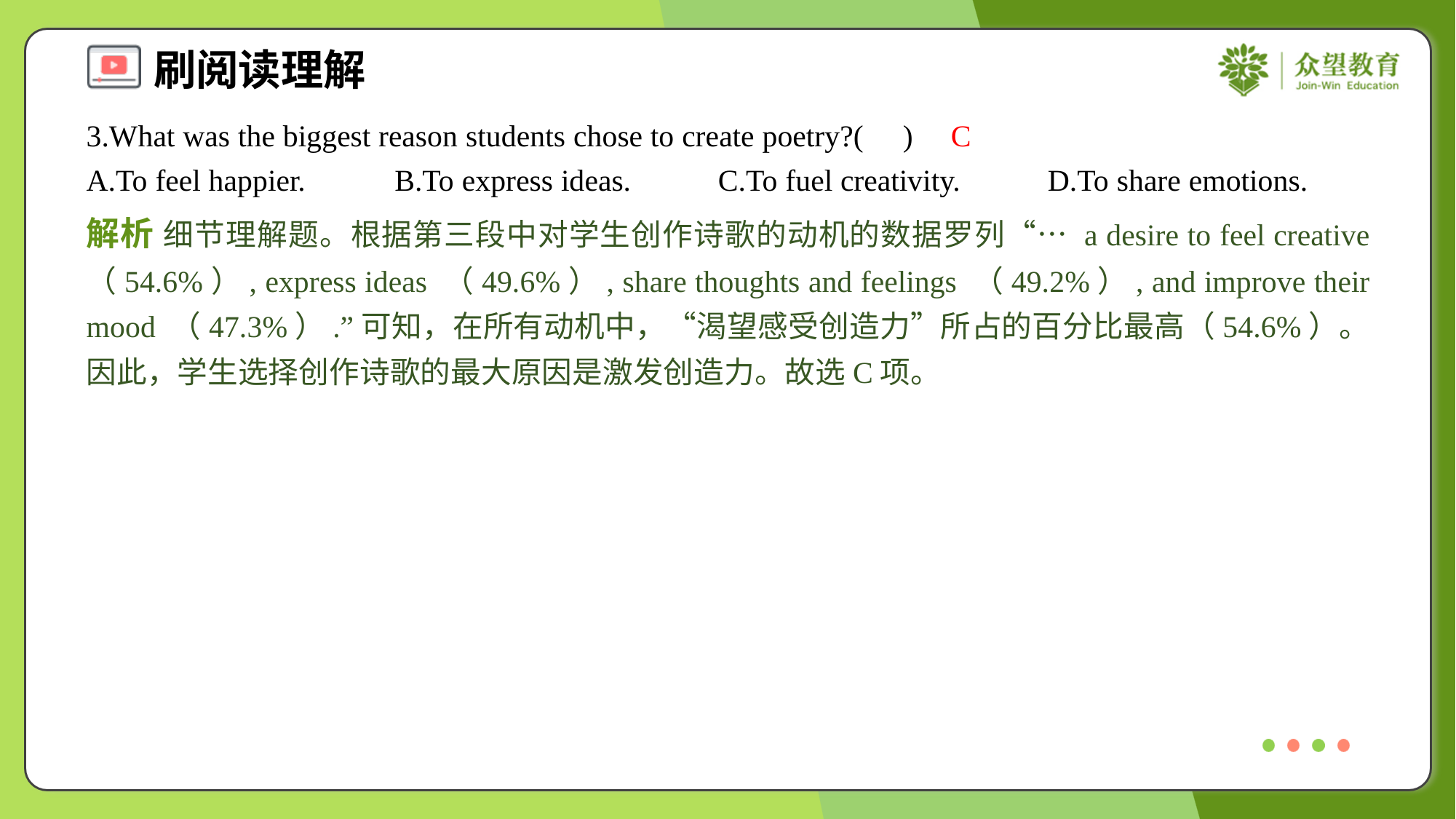

3.What was the biggest reason students chose to create poetry?(     )
C
A.To feel happier.	B.To express ideas.	C.To fuel creativity.	D.To share emotions.
解析 细节理解题。根据第三段中对学生创作诗歌的动机的数据罗列“… a desire to feel creative （54.6%）, express ideas （49.6%）, share thoughts and feelings （49.2%）, and improve their mood （47.3%）.”可知，在所有动机中，“渴望感受创造力”所占的百分比最高（54.6%）。因此，学生选择创作诗歌的最大原因是激发创造力。故选C项。